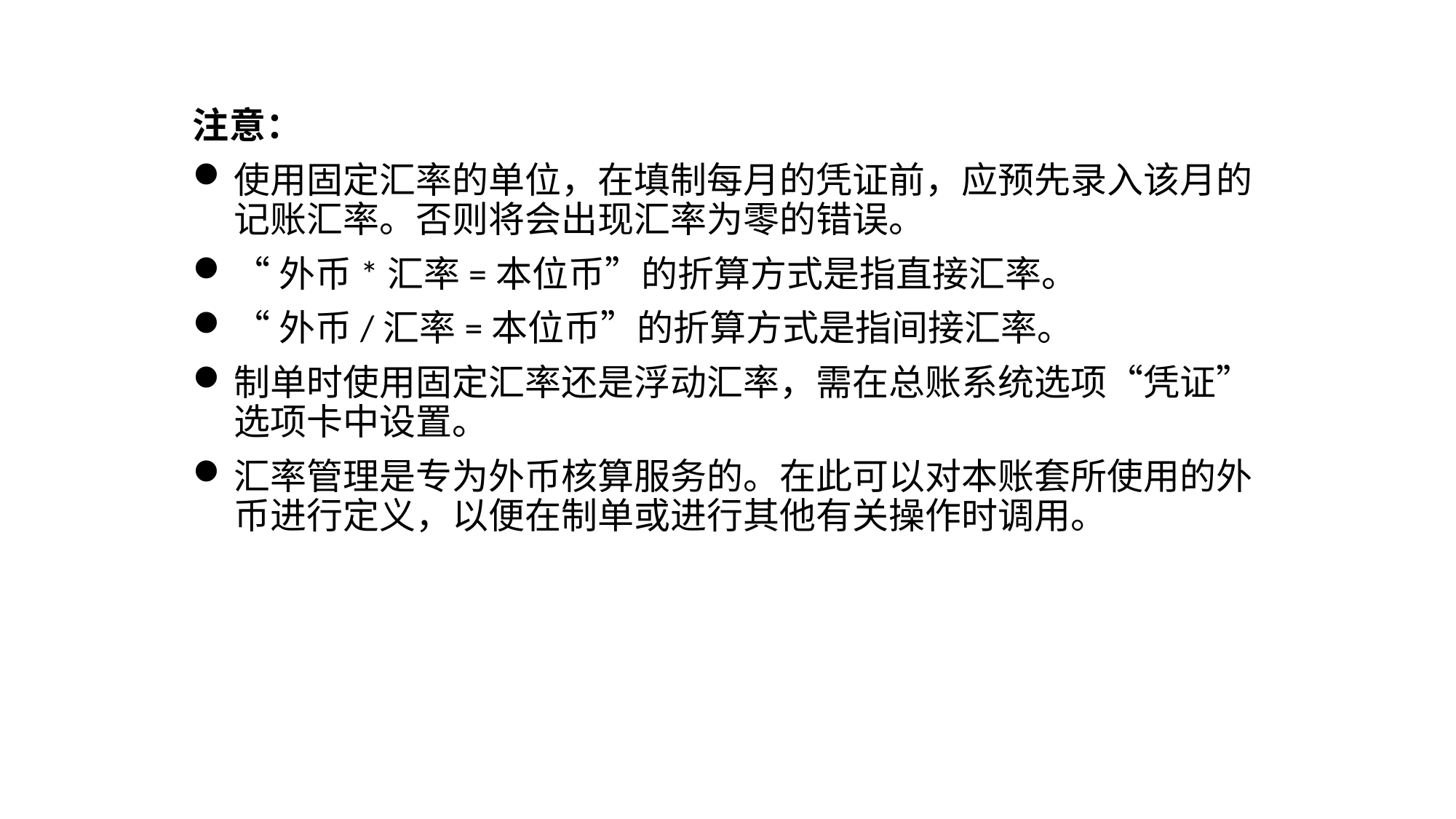

注意：
使用固定汇率的单位，在填制每月的凭证前，应预先录入该月的记账汇率。否则将会出现汇率为零的错误。
“外币*汇率=本位币”的折算方式是指直接汇率。
“外币/汇率=本位币”的折算方式是指间接汇率。
制单时使用固定汇率还是浮动汇率，需在总账系统选项“凭证”选项卡中设置。
汇率管理是专为外币核算服务的。在此可以对本账套所使用的外币进行定义，以便在制单或进行其他有关操作时调用。